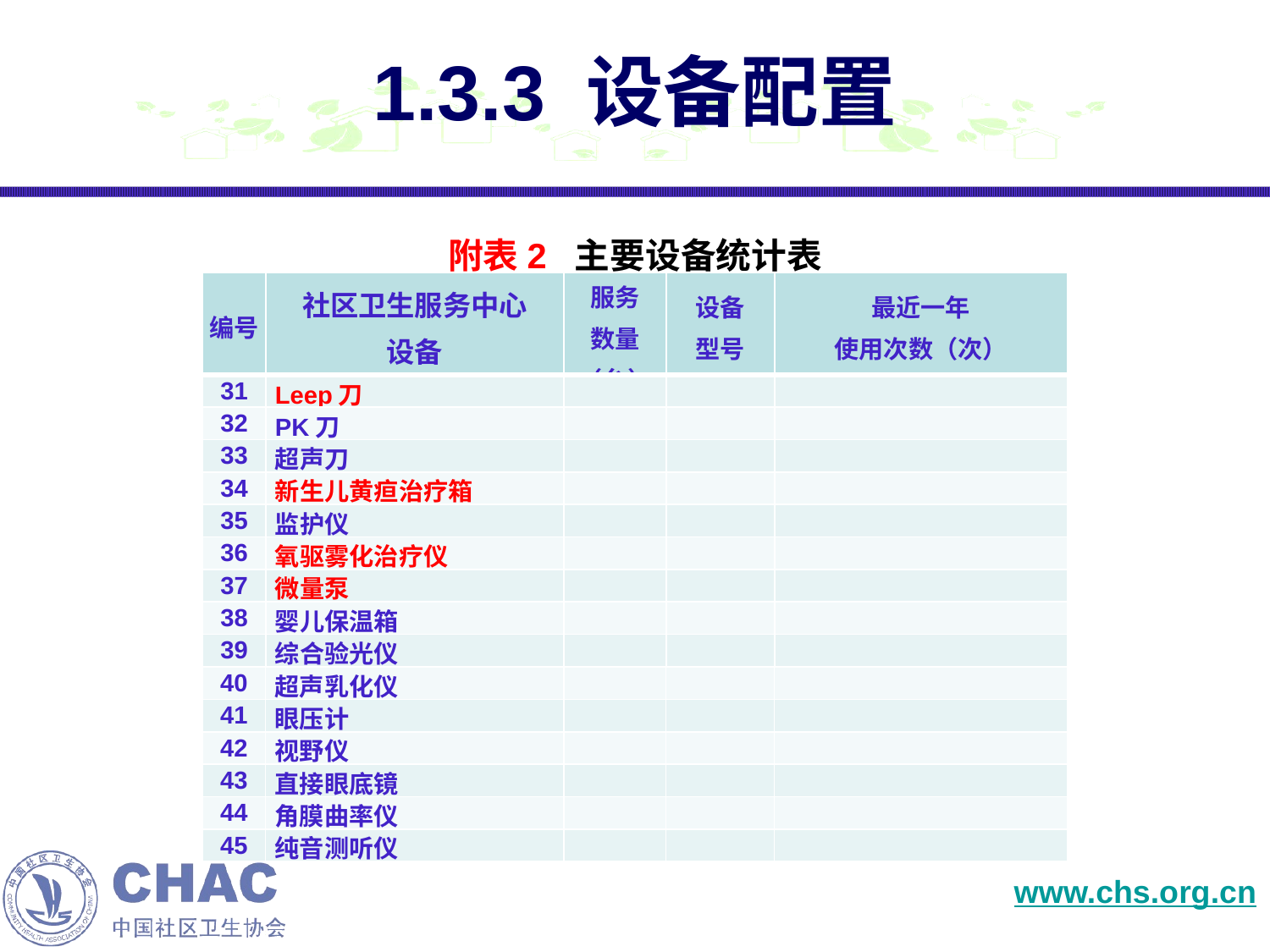

# 1.3.3 设备配置
附表2  主要设备统计表
| 编号 | 社区卫生服务中心 设备 | 服务 数量 （台） | 设备 型号 | 最近一年 使用次数（次） |
| --- | --- | --- | --- | --- |
| 31 | Leep刀 |  |  |  |
| 32 | PK刀 |  |  |  |
| 33 | 超声刀 |  |  |  |
| 34 | 新生儿黄疸治疗箱 |  |  |  |
| 35 | 监护仪 |  |  |  |
| 36 | 氧驱雾化治疗仪 |  |  |  |
| 37 | 微量泵 |  |  |  |
| 38 | 婴儿保温箱 |  |  |  |
| 39 | 综合验光仪 |  |  |  |
| 40 | 超声乳化仪 |  |  |  |
| --- | --- | --- | --- | --- |
| 41 | 眼压计 |  |  |  |
| 42 | 视野仪 |  |  |  |
| 43 | 直接眼底镜 |  |  |  |
| 44 | 角膜曲率仪 |  |  |  |
| 45 | 纯音测听仪 |  |  |  |